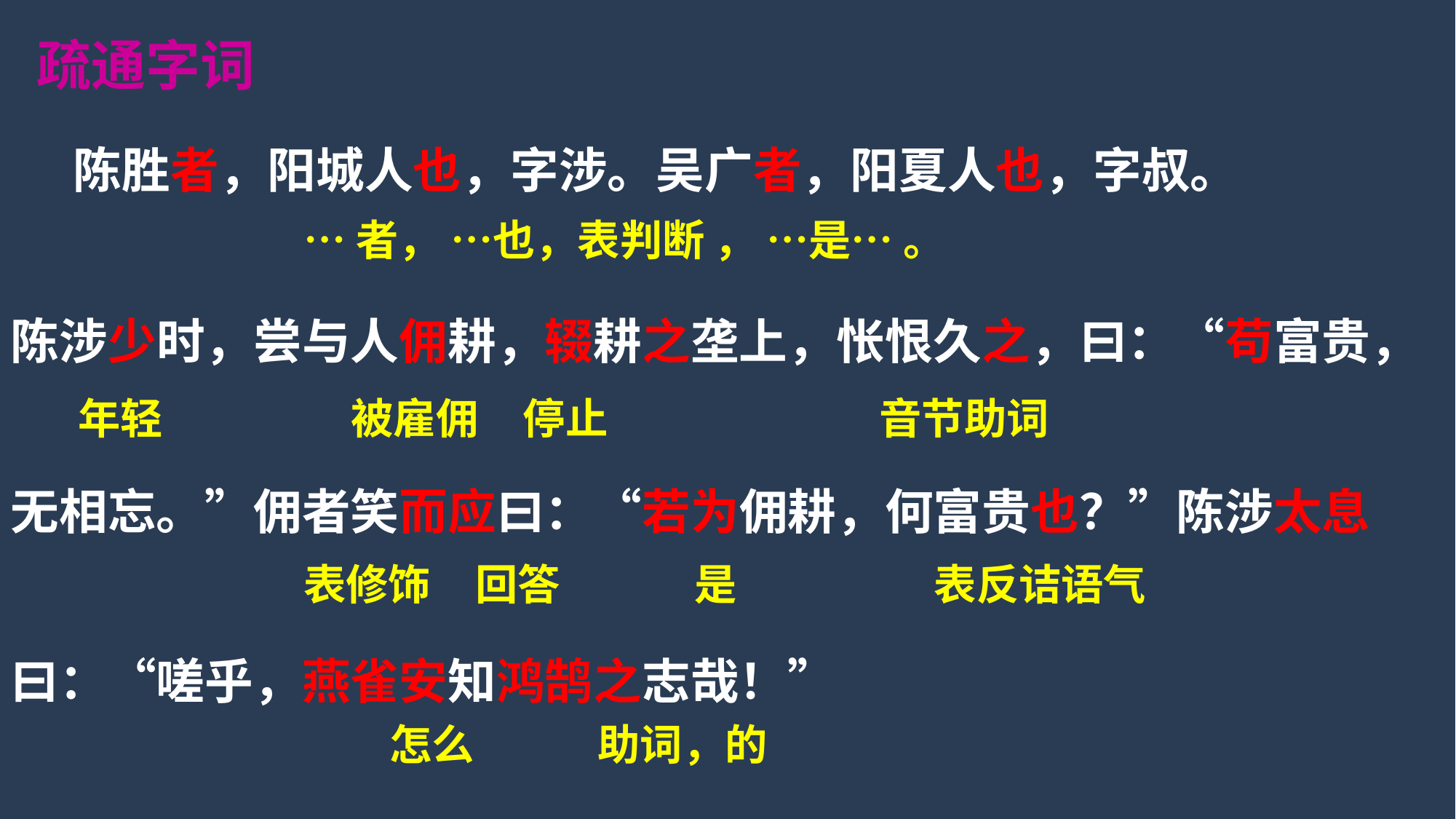

疏通字词
    陈胜者，阳城人也，字涉。吴广者，阳夏人也，字叔。

陈涉少时，尝与人佣耕，辍耕之垄上，怅恨久之，曰：“苟富贵，

无相忘。”佣者笑而应曰：“若为佣耕，何富贵也？”陈涉太息

曰：“嗟乎，燕雀安知鸿鹄之志哉！”
…者， …也，表判断 ， …是… 。
年轻
被雇佣
停止
音节助词
表修饰
回答
是
表反诘语气
怎么
助词，的